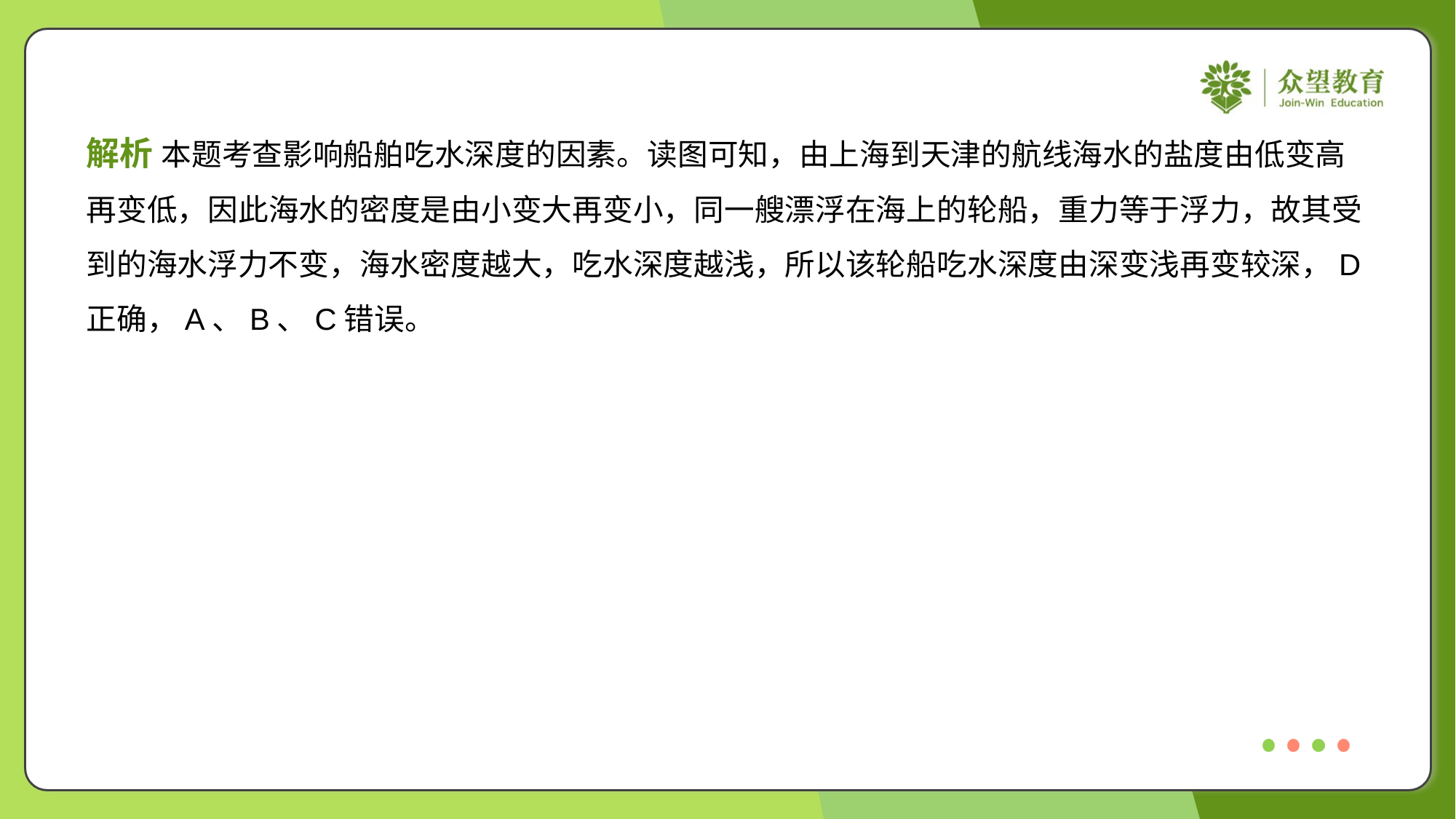

解析 本题考查影响船舶吃水深度的因素。读图可知，由上海到天津的航线海水的盐度由低变高
再变低，因此海水的密度是由小变大再变小，同一艘漂浮在海上的轮船，重力等于浮力，故其受
到的海水浮力不变，海水密度越大，吃水深度越浅，所以该轮船吃水深度由深变浅再变较深，D
正确，A、B、C错误。